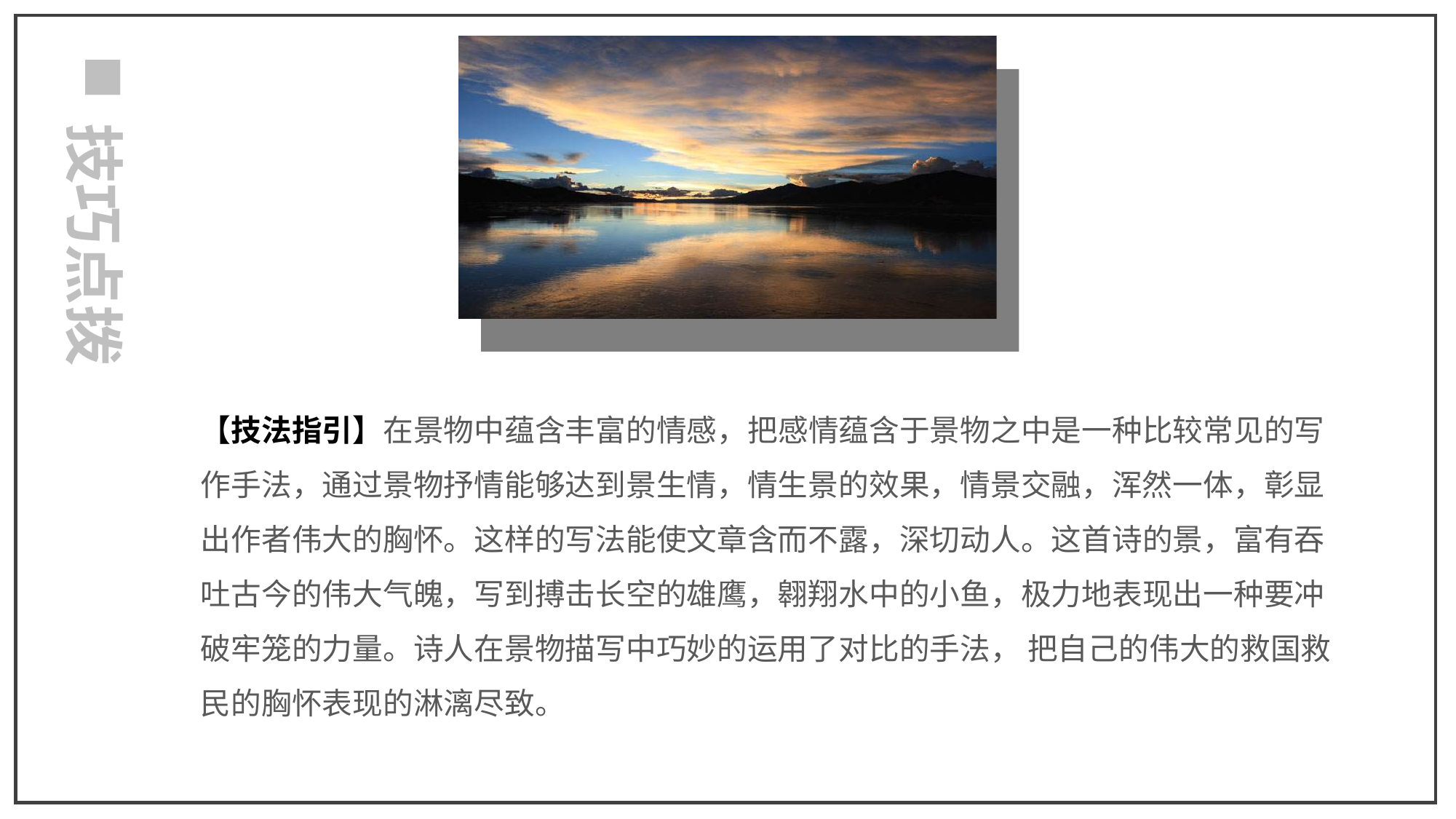

技巧点拨

【技法指引】在景物中蕴含丰富的情感，把感情蕴含于景物之中是一种比较常见的写作手法，通过景物抒情能够达到景生情，情生景的效果，情景交融，浑然一体，彰显出作者伟大的胸怀。这样的写法能使文章含而不露，深切动人。这首诗的景，富有吞吐古今的伟大气魄，写到搏击长空的雄鹰，翱翔水中的小鱼，极力地表现出一种要冲破牢笼的力量。诗人在景物描写中巧妙的运用了对比的手法， 把自己的伟大的救国救民的胸怀表现的淋漓尽致。